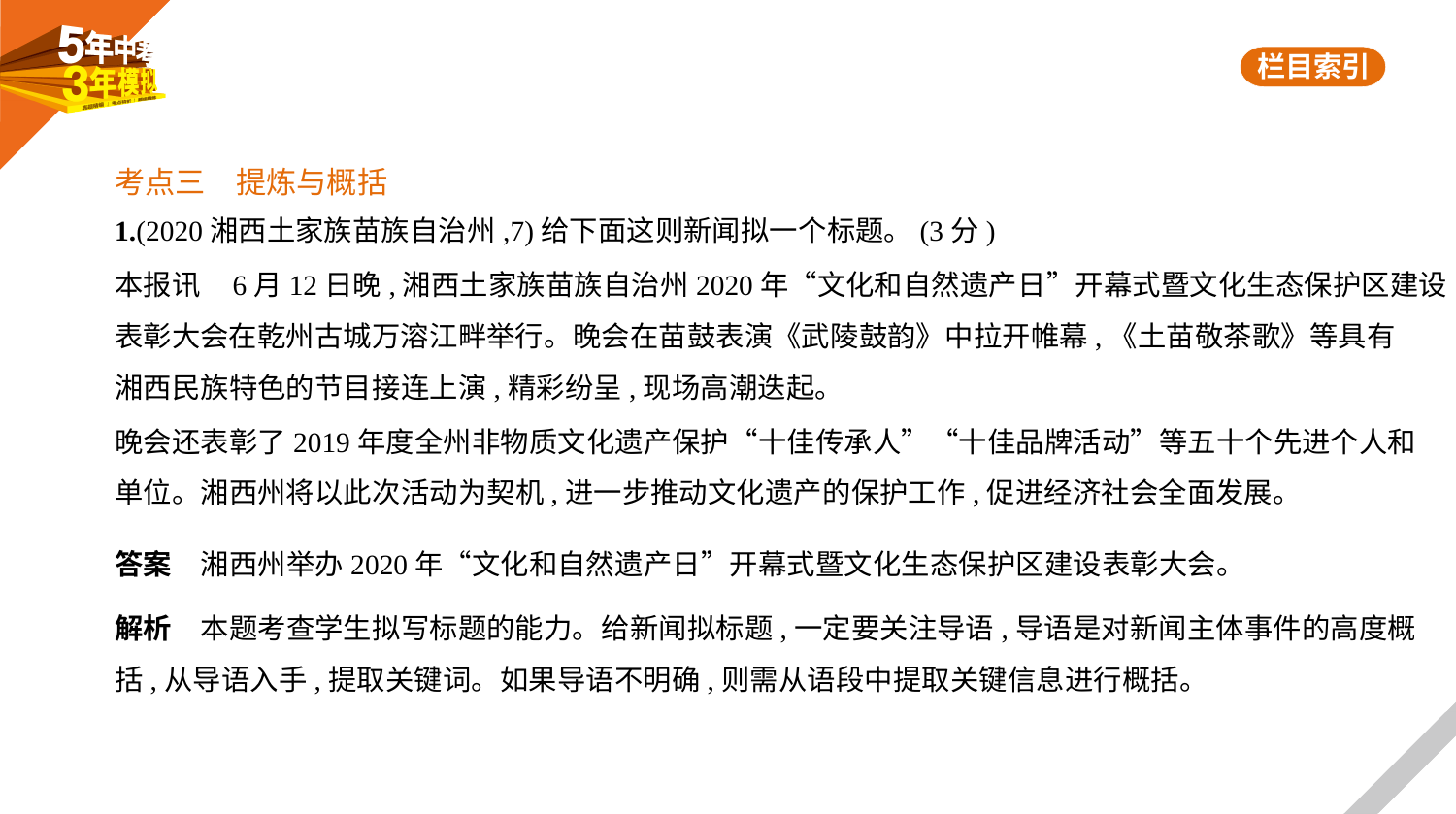

考点三　提炼与概括
1.(2020湘西土家族苗族自治州,7)给下面这则新闻拟一个标题。(3分)
本报讯    6月12日晚,湘西土家族苗族自治州2020年“文化和自然遗产日”开幕式暨文化生态保护区建设
表彰大会在乾州古城万溶江畔举行。晚会在苗鼓表演《武陵鼓韵》中拉开帷幕,《土苗敬茶歌》等具有
湘西民族特色的节目接连上演,精彩纷呈,现场高潮迭起。
晚会还表彰了2019年度全州非物质文化遗产保护“十佳传承人”“十佳品牌活动”等五十个先进个人和
单位。湘西州将以此次活动为契机,进一步推动文化遗产的保护工作,促进经济社会全面发展。
答案　湘西州举办2020年“文化和自然遗产日”开幕式暨文化生态保护区建设表彰大会。
解析　本题考查学生拟写标题的能力。给新闻拟标题,一定要关注导语,导语是对新闻主体事件的高度概
括,从导语入手,提取关键词。如果导语不明确,则需从语段中提取关键信息进行概括。